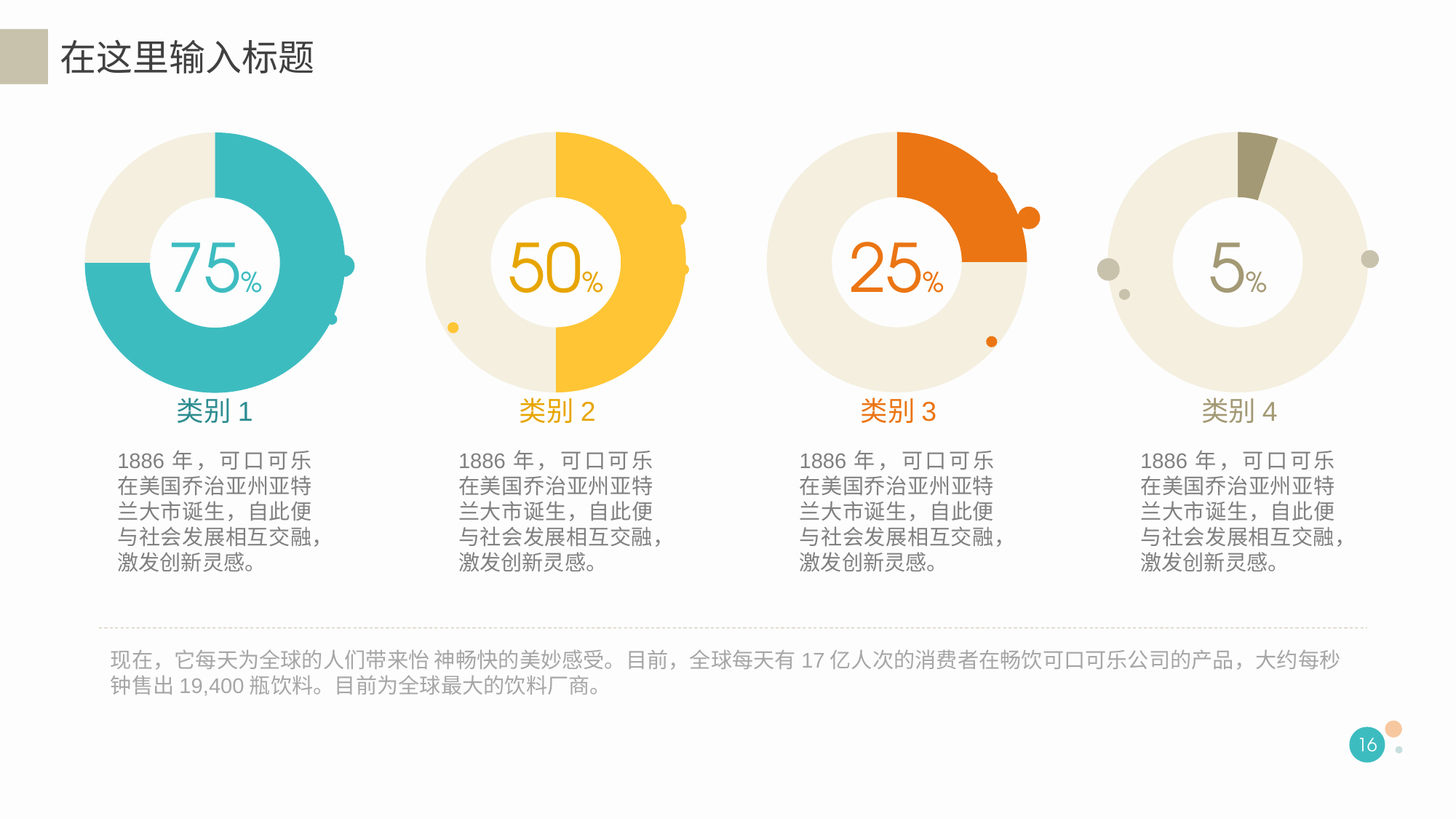

在这里输入标题

### Chart

| Category | 销售额 |
|---|---|
| 实占百分比 | 50.0 |
| 余下 | 50.0 |

### Chart

| Category | 销售额 |
|---|---|
| 实占百分比 | 25.0 |
| 余下 | 75.0 |

### Chart

| Category | 销售额 |
|---|---|
| 实占百分比 | 5.0 |
| 余下 | 95.0 |

### Chart

| Category | 销售额 |
|---|---|
| 实占百分比 | 75.0 |
| 余下 | 25.0 |

50%
25%
5%
75%

类别2
1886年，可口可乐在美国乔治亚州亚特兰大市诞生，自此便与社会发展相互交融，激发创新灵感。
类别3
1886年，可口可乐在美国乔治亚州亚特兰大市诞生，自此便与社会发展相互交融，激发创新灵感。
类别4
1886年，可口可乐在美国乔治亚州亚特兰大市诞生，自此便与社会发展相互交融，激发创新灵感。
类别1
1886年，可口可乐在美国乔治亚州亚特兰大市诞生，自此便与社会发展相互交融，激发创新灵感。
现在，它每天为全球的人们带来怡 神畅快的美妙感受。目前，全球每天有17亿人次的消费者在畅饮可口可乐公司的产品，大约每秒钟售出19,400瓶饮料。目前为全球最大的饮料厂商。
16